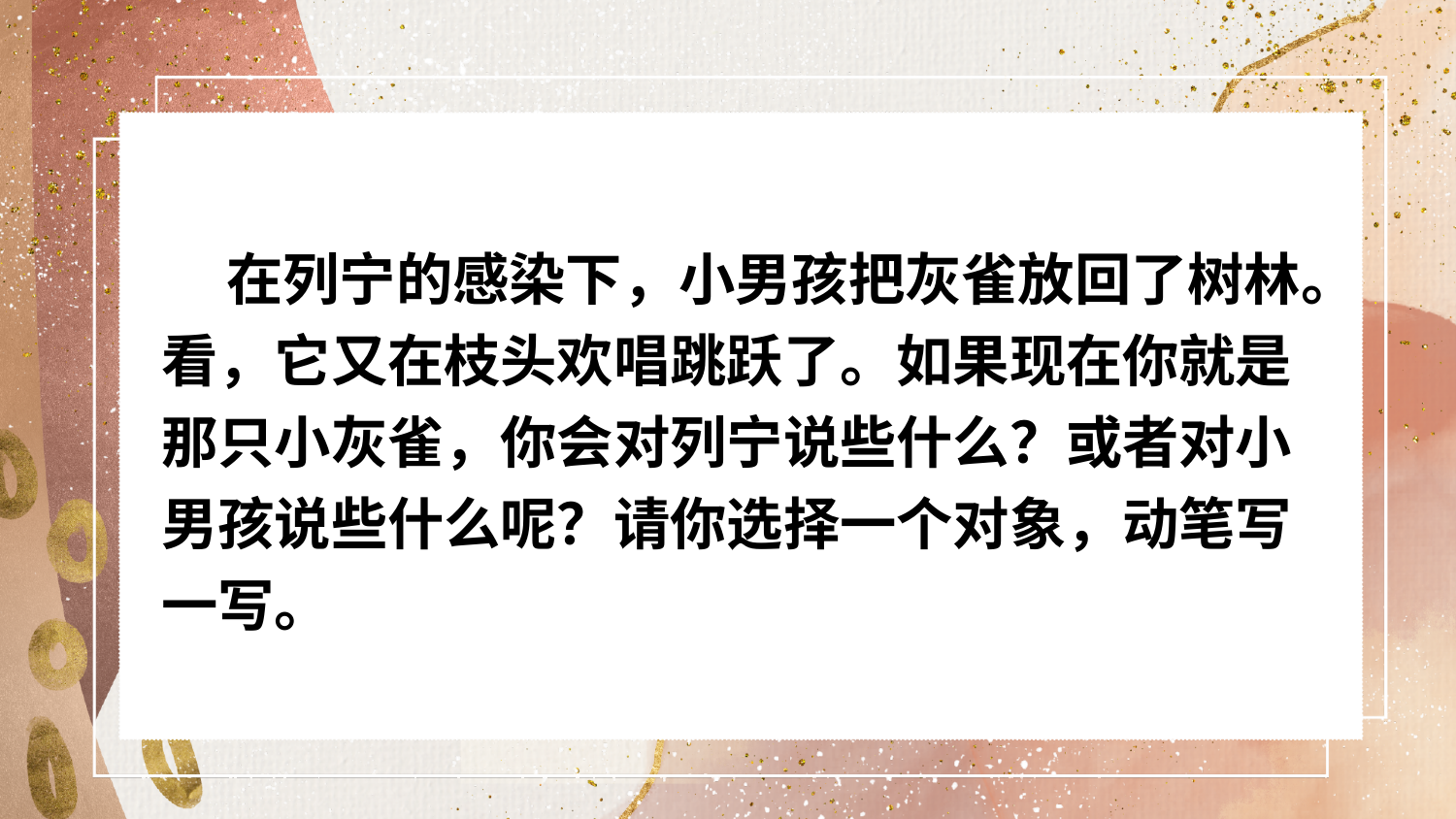

在列宁的感染下，小男孩把灰雀放回了树林。看，它又在枝头欢唱跳跃了。如果现在你就是那只小灰雀，你会对列宁说些什么？或者对小男孩说些什么呢？请你选择一个对象，动笔写一写。